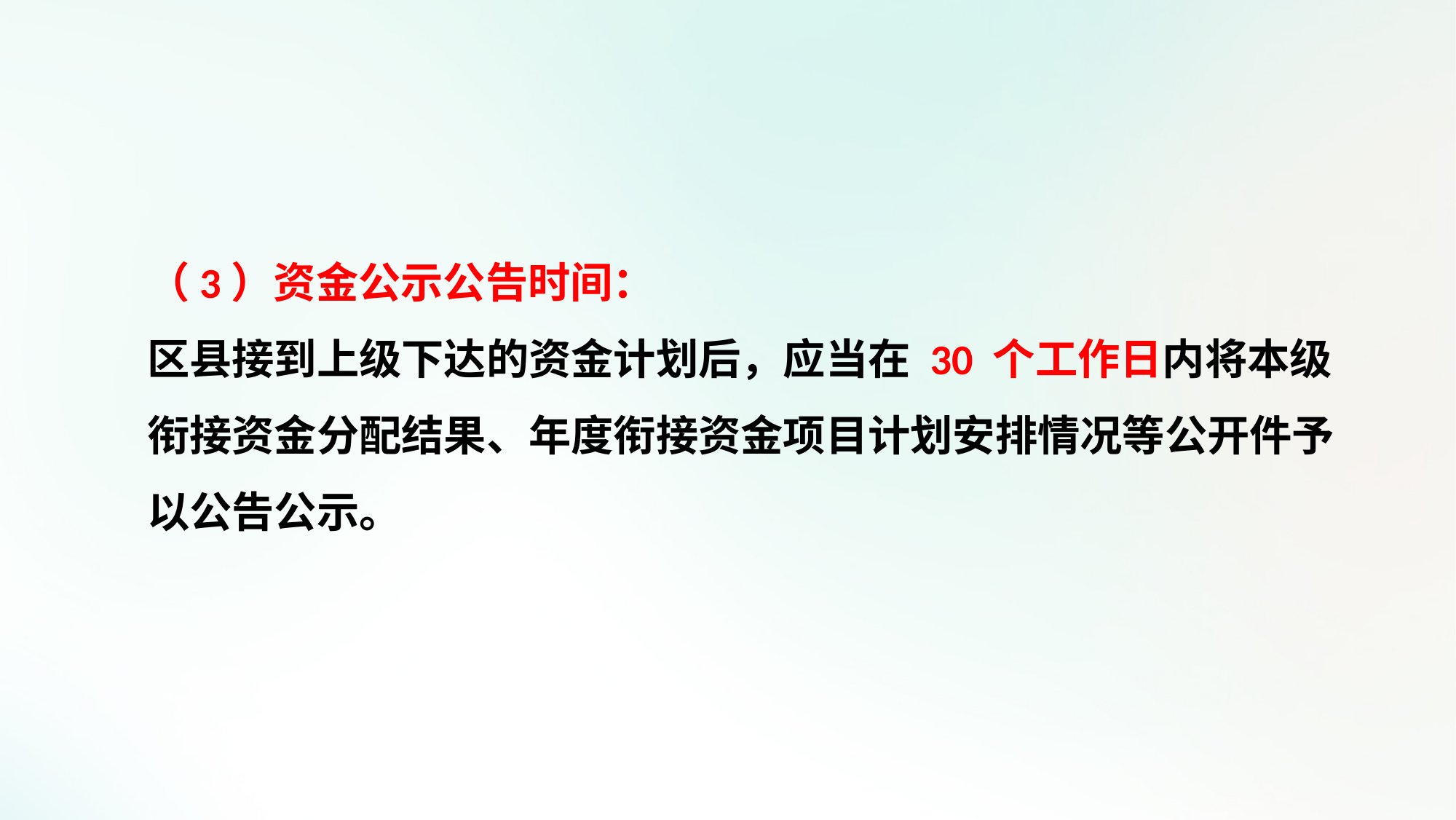

（3）资金公示公告时间：
区县接到上级下达的资金计划后，应当在 30 个工作日内将本级衔接资金分配结果、年度衔接资金项目计划安排情况等公开件予以公告公示。